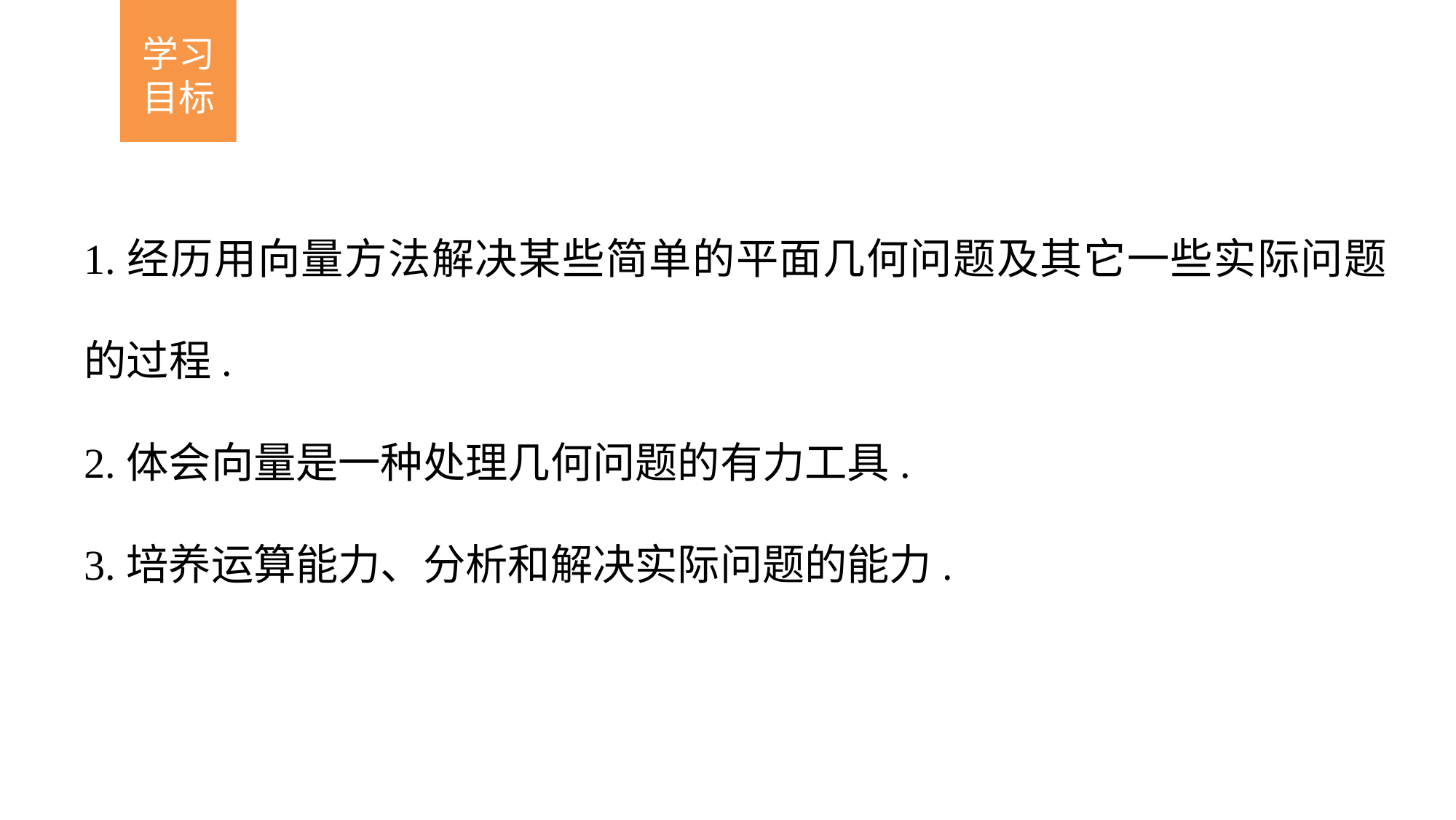

学习目标
1.经历用向量方法解决某些简单的平面几何问题及其它一些实际问题的过程.
2.体会向量是一种处理几何问题的有力工具.
3.培养运算能力、分析和解决实际问题的能力.